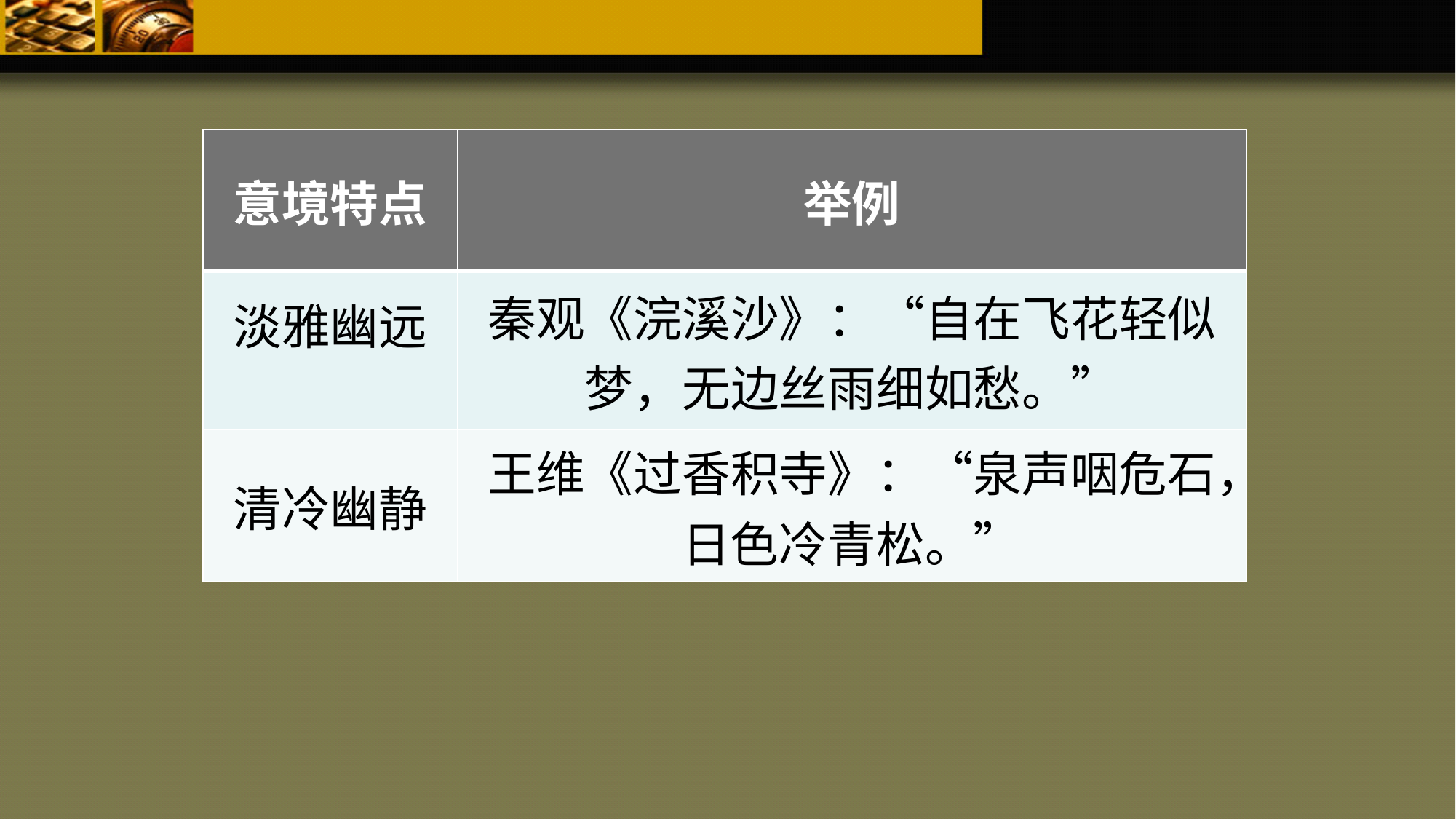

| 意境特点 | 举例 |
| --- | --- |
| 淡雅幽远 | 秦观《浣溪沙》：“自在飞花轻似梦，无边丝雨细如愁。” |
| 清冷幽静 | 王维《过香积寺》：“泉声咽危石，日色冷青松。” |